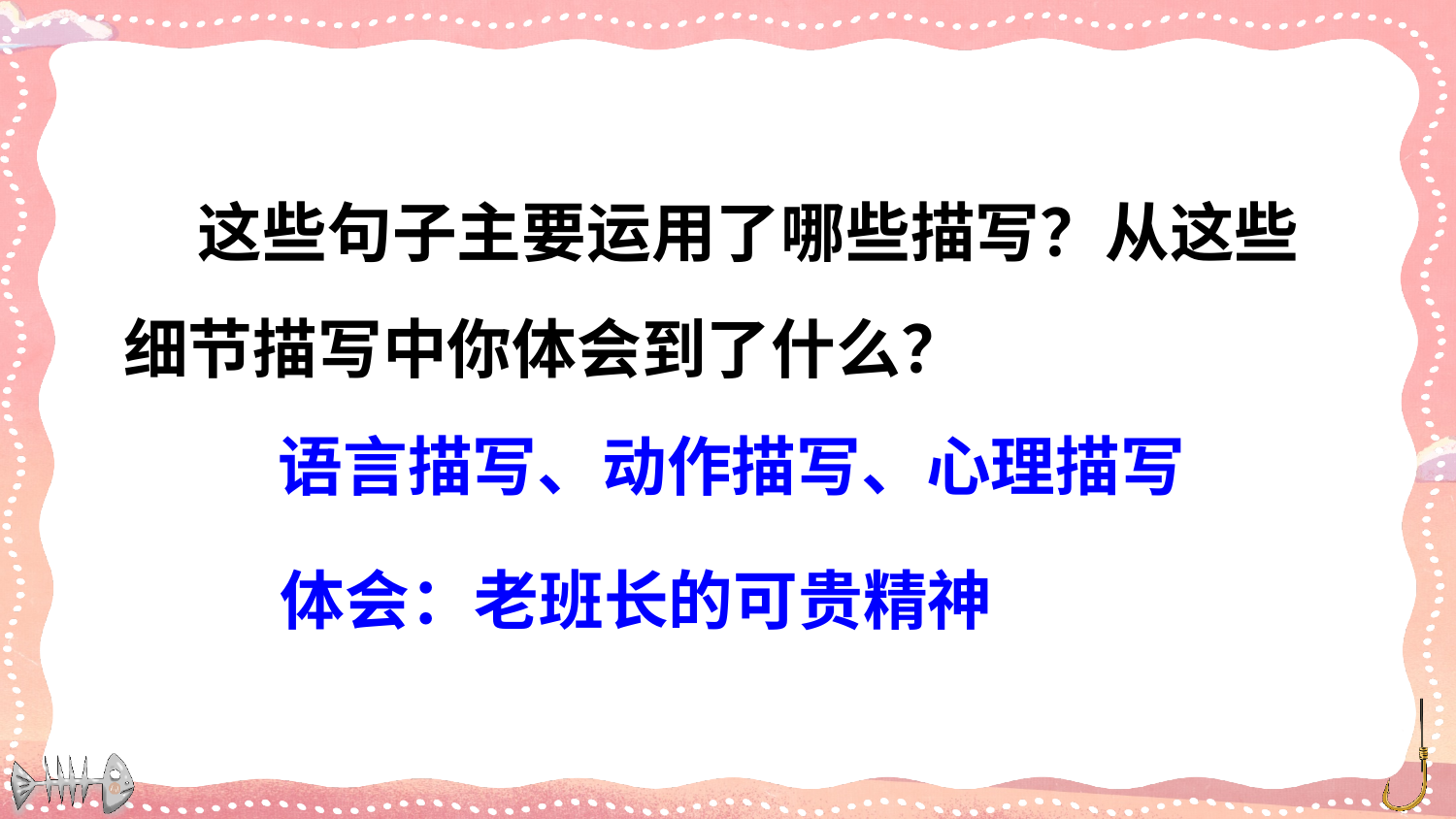

这些句子主要运用了哪些描写？从这些细节描写中你体会到了什么？
语言描写、动作描写、心理描写
体会：老班长的可贵精神